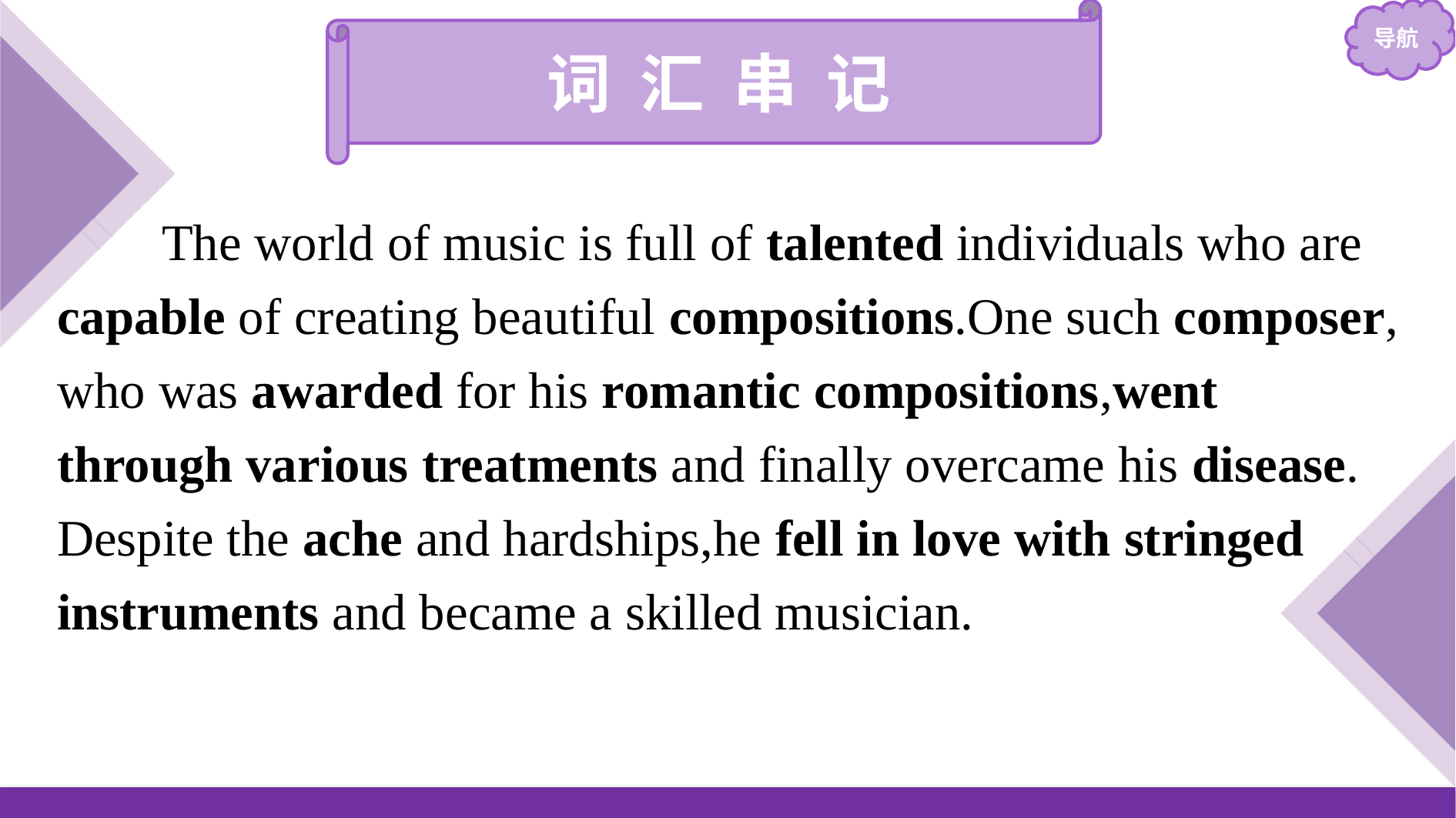

词  汇  串  记
The world of music is full of talented individuals who are capable of creating beautiful compositions.One such composer, who was awarded for his romantic compositions,went through various treatments and finally overcame his disease. Despite the ache and hardships,he fell in love with stringed instruments and became a skilled musician.